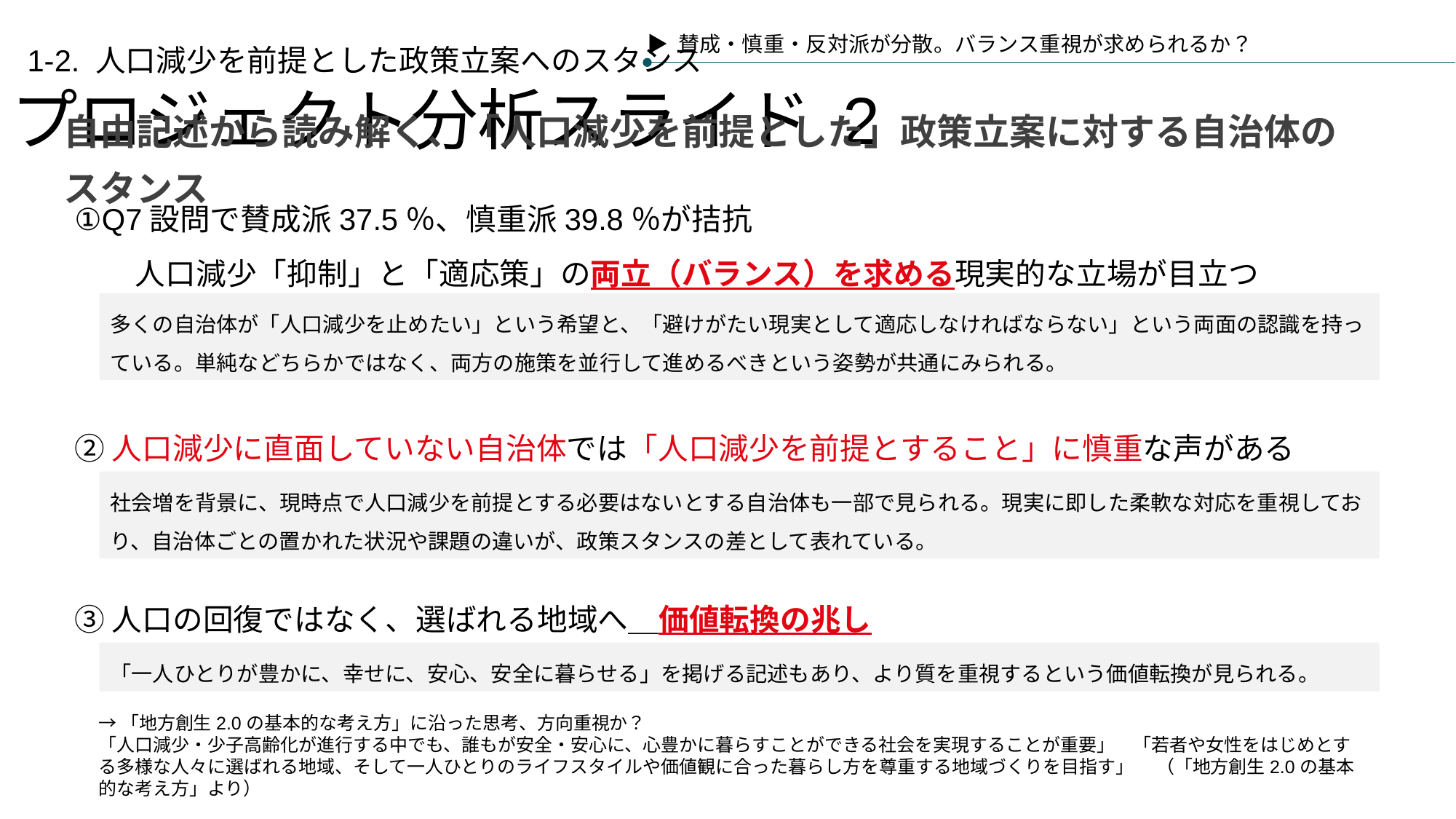

▶ 賛成・慎重・反対派が分散。バランス重視が求められるか？
プロジェクト分析スライド 2
1-2. 人口減少を前提とした政策立案へのスタンス
自由記述から読み解く、「人口減少を前提とした」政策立案に対する自治体のスタンス
①Q7設問で賛成派37.5％、慎重派39.8％が拮抗
　　人口減少「抑制」と「適応策」の両立（バランス）を求める現実的な立場が目立つ
多くの自治体が「人口減少を止めたい」という希望と、「避けがたい現実として適応しなければならない」という両面の認識を持っている。単純などちらかではなく、両方の施策を並行して進めるべきという姿勢が共通にみられる。
②人口減少に直面していない自治体では「人口減少を前提とすること」に慎重な声がある
社会増を背景に、現時点で人口減少を前提とする必要はないとする自治体も一部で見られる。現実に即した柔軟な対応を重視しており、自治体ごとの置かれた状況や課題の違いが、政策スタンスの差として表れている。
③人口の回復ではなく、選ばれる地域へ＿価値転換の兆し
「一人ひとりが豊かに、幸せに、安心、安全に暮らせる」を掲げる記述もあり、より質を重視するという価値転換が見られる。
→「地方創生2.0の基本的な考え方」に沿った思考、方向重視か？
「人口減少・少子高齢化が進行する中でも、誰もが安全・安心に、心豊かに暮らすことができる社会を実現することが重要」　「若者や女性をはじめとする多様な人々に選ばれる地域、そして一人ひとりのライフスタイルや価値観に合った暮らし方を尊重する地域づくりを目指す」　 （「地方創生2.0の基本的な考え方」より）